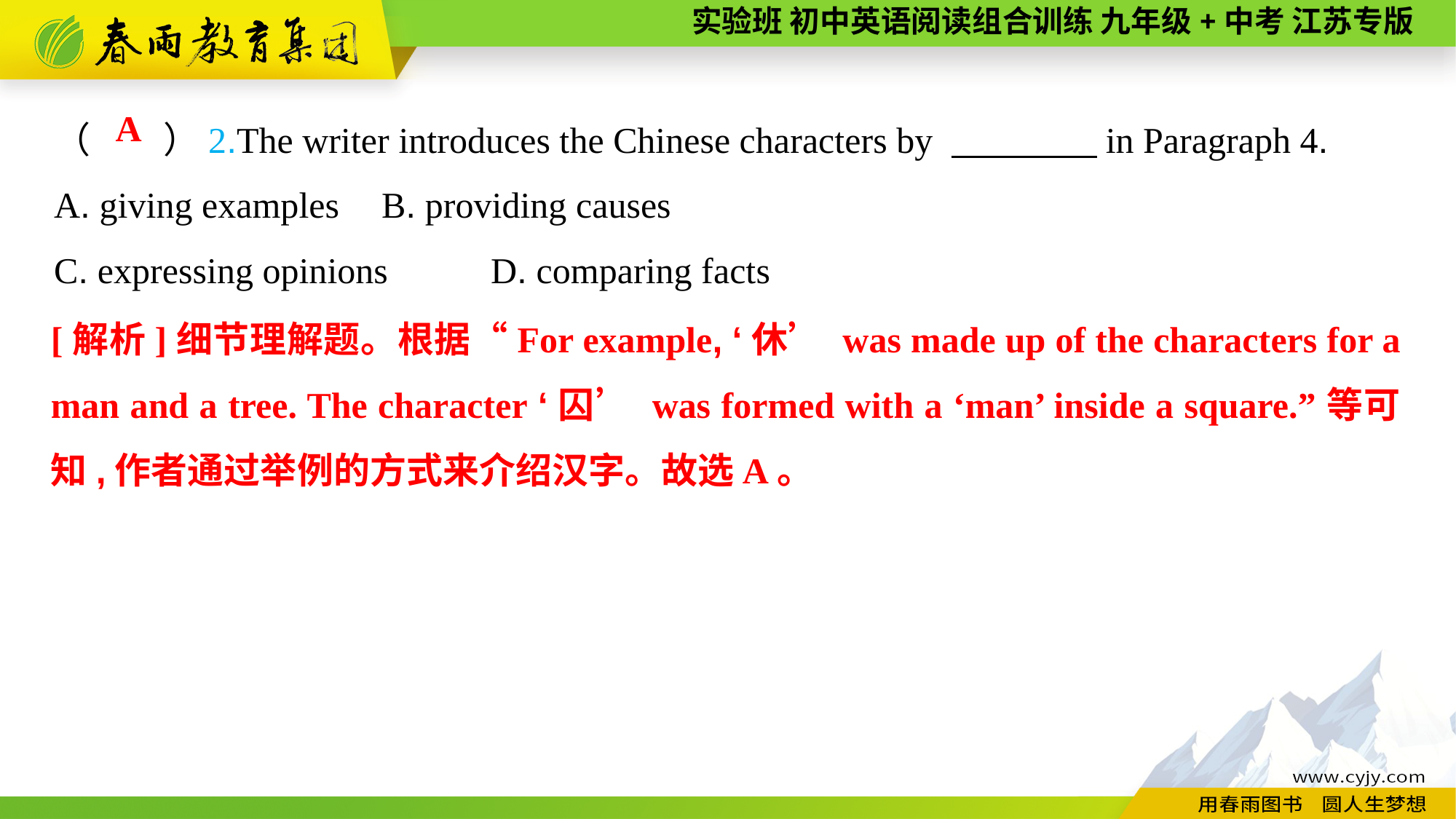

（　　）2.The writer introduces the Chinese characters by 　　　　in Paragraph 4.
A. giving examples	B. providing causes
C. expressing opinions	D. comparing facts
A
[解析]细节理解题。根据“For example, ‘休’ was made up of the characters for a man and a tree. The character ‘囚’ was formed with a ‘man’ inside a square.”等可知,作者通过举例的方式来介绍汉字。故选A。